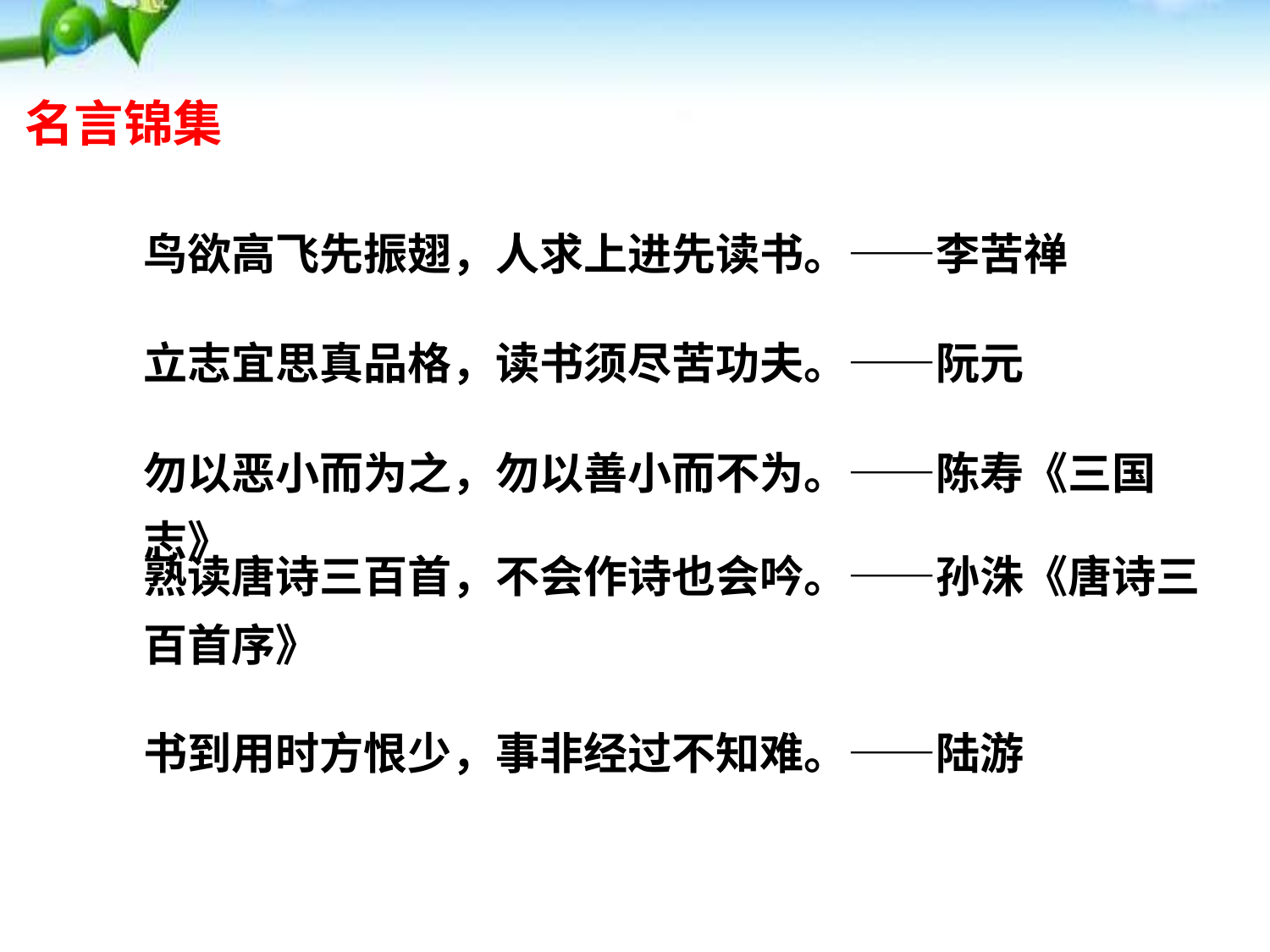

名言锦集
鸟欲高飞先振翅，人求上进先读书。——李苦禅
立志宜思真品格，读书须尽苦功夫。——阮元
勿以恶小而为之，勿以善小而不为。——陈寿《三国志》
熟读唐诗三百首，不会作诗也会吟。——孙洙《唐诗三百首序》
书到用时方恨少，事非经过不知难。——陆游